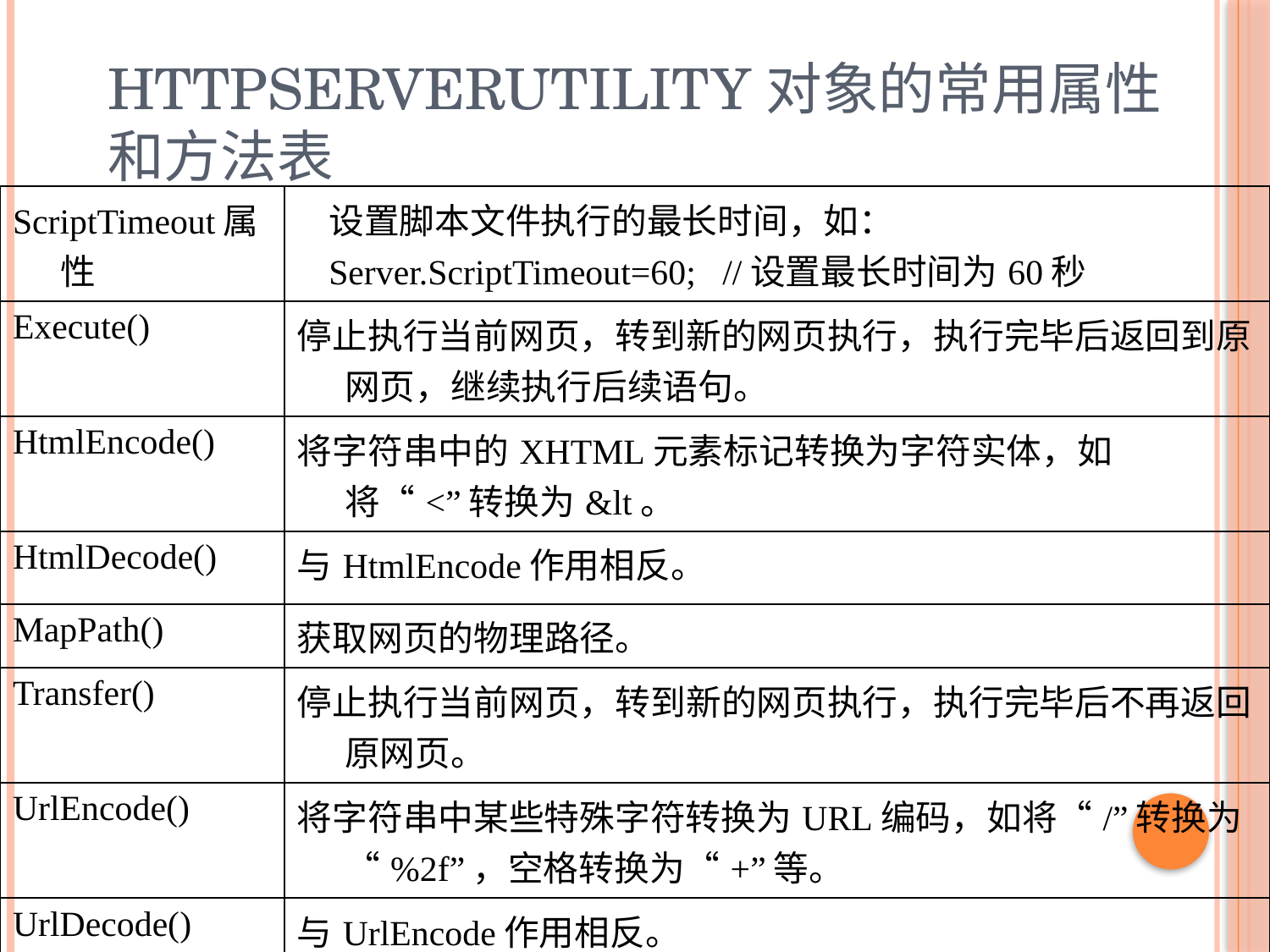

# HttpServerUtility对象的常用属性和方法表
| ScriptTimeout属性 | 设置脚本文件执行的最长时间，如： Server.ScriptTimeout=60; //设置最长时间为60秒 |
| --- | --- |
| Execute() | 停止执行当前网页，转到新的网页执行，执行完毕后返回到原网页，继续执行后续语句。 |
| HtmlEncode() | 将字符串中的XHTML元素标记转换为字符实体，如将“<”转换为&lt。 |
| HtmlDecode() | 与HtmlEncode作用相反。 |
| MapPath() | 获取网页的物理路径。 |
| Transfer() | 停止执行当前网页，转到新的网页执行，执行完毕后不再返回原网页。 |
| UrlEncode() | 将字符串中某些特殊字符转换为URL编码，如将“/”转换为“%2f”，空格转换为“+”等。 |
| UrlDecode() | 与UrlEncode作用相反。 |
18